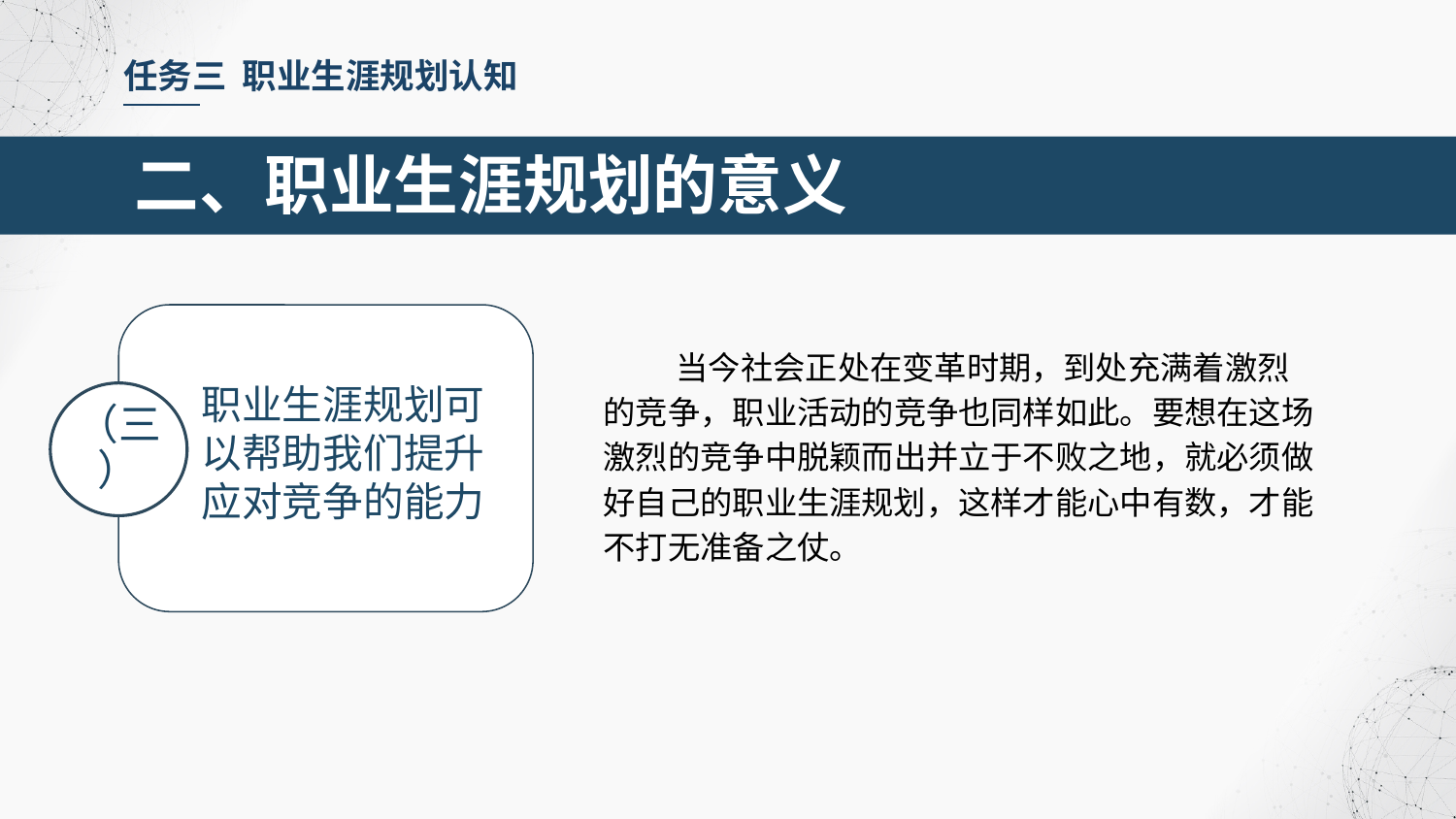

任务三  职业生涯规划认知

二、职业生涯规划的意义

（三）
当今社会正处在变革时期，到处充满着激烈的竞争，职业活动的竞争也同样如此。要想在这场激烈的竞争中脱颖而出并立于不败之地，就必须做好自己的职业生涯规划，这样才能心中有数，才能不打无准备之仗。
职业生涯规划可以帮助我们提升应对竞争的能力